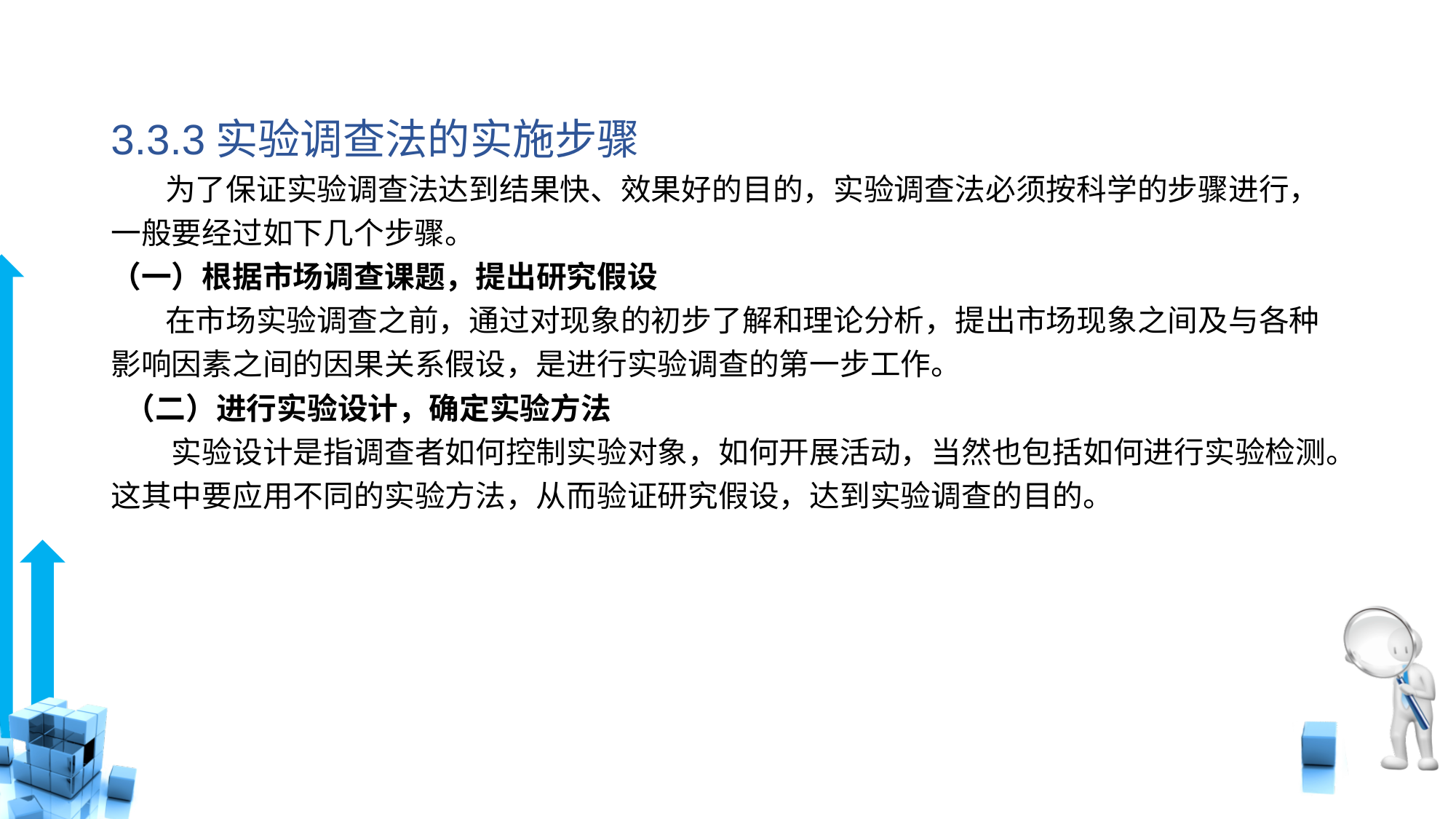

# 3.3.3实验调查法的实施步骤
       为了保证实验调查法达到结果快、效果好的目的，实验调查法必须按科学的步骤进行，一般要经过如下几个步骤。
（一）根据市场调查课题，提出研究假设
       在市场实验调查之前，通过对现象的初步了解和理论分析，提出市场现象之间及与各种影响因素之间的因果关系假设，是进行实验调查的第一步工作。
 （二）进行实验设计，确定实验方法
　　实验设计是指调查者如何控制实验对象，如何开展活动，当然也包括如何进行实验检测。这其中要应用不同的实验方法，从而验证研究假设，达到实验调查的目的。